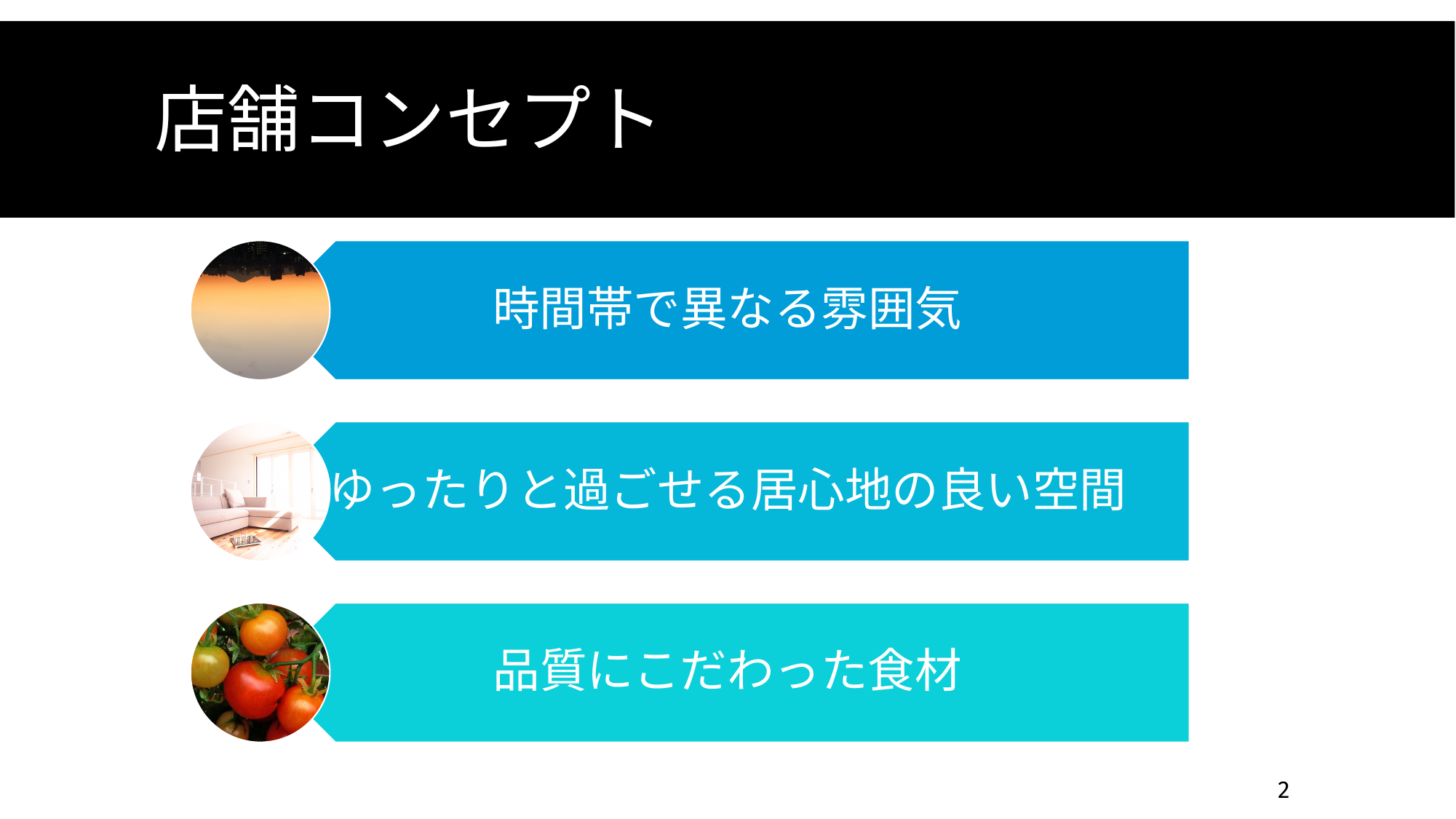

# 店舗コンセプト
時間帯で異なる雰囲気
ゆったりと過ごせる居心地の良い空間
品質にこだわった食材
2